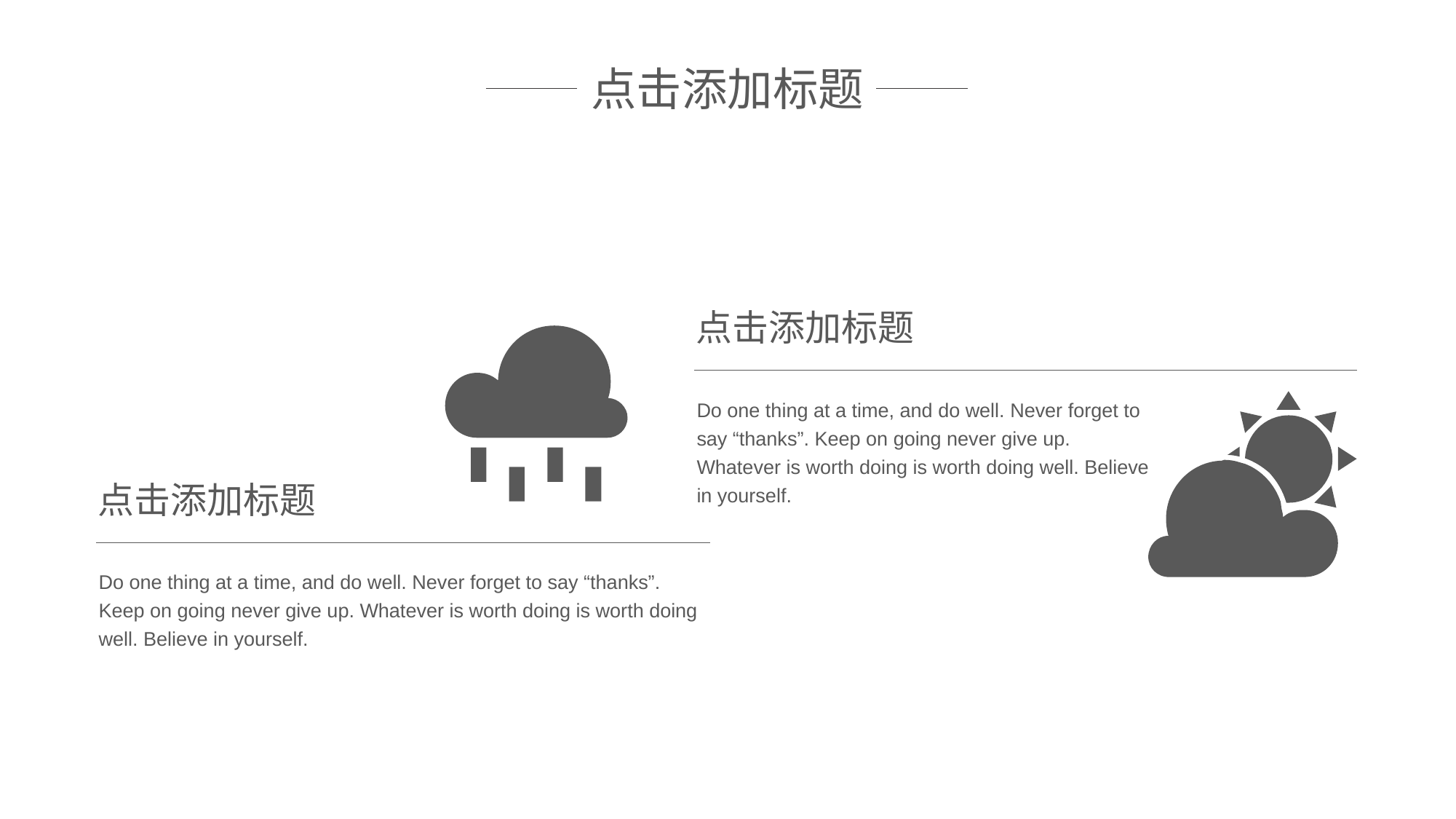

点击添加标题
点击添加标题

Do one thing at a time, and do well. Never forget to say “thanks”. Keep on going never give up. Whatever is worth doing is worth doing well. Believe in yourself.

点击添加标题
Do one thing at a time, and do well. Never forget to say “thanks”. Keep on going never give up. Whatever is worth doing is worth doing well. Believe in yourself.